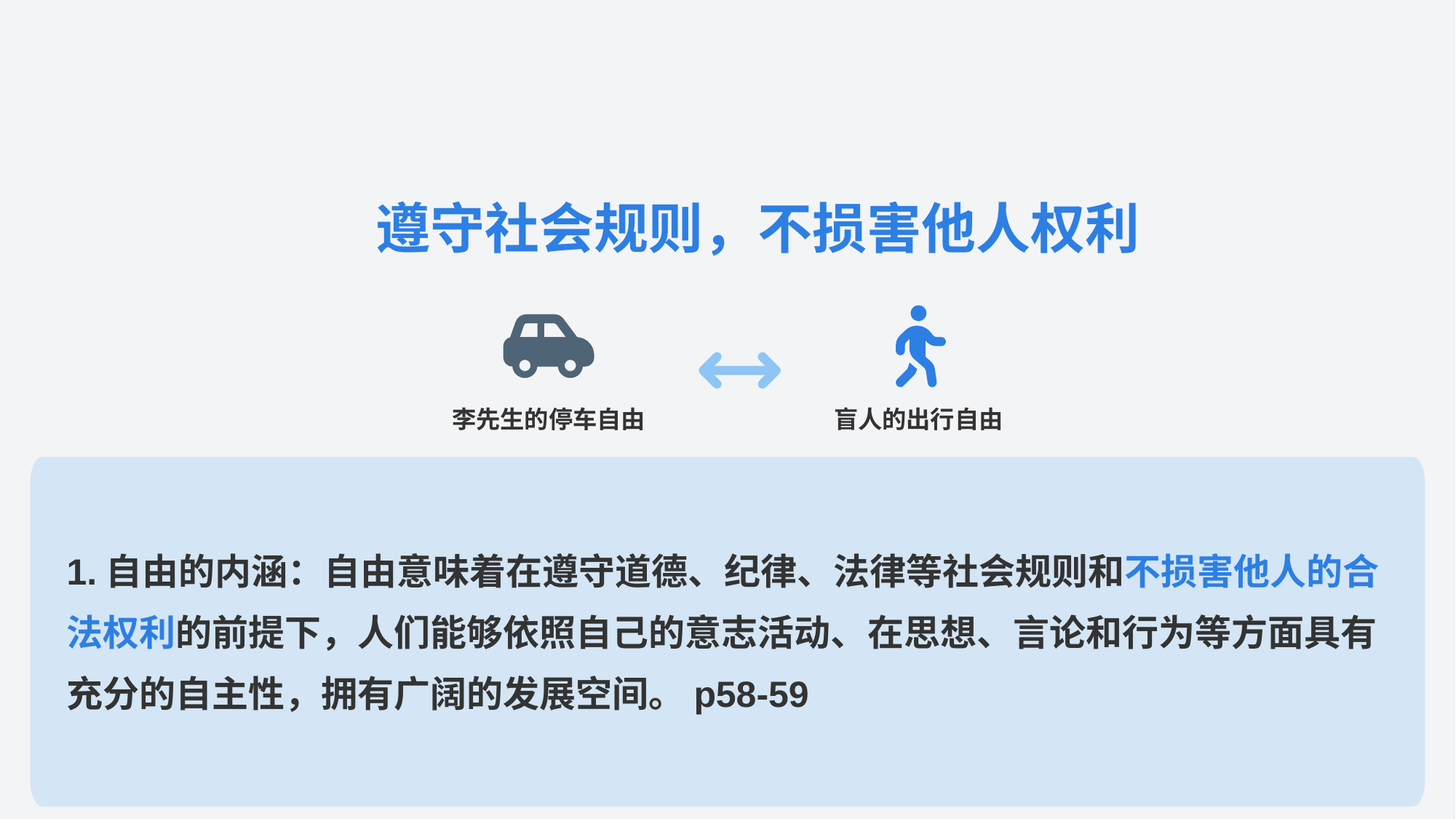

遵守社会规则，不损害他人权利

李先生的停车自由
盲人的出行自由

1.自由的内涵：自由意味着在遵守道德、纪律、法律等社会规则和不损害他人的合法权利的前提下，人们能够依照自己的意志活动、在思想、言论和行为等方面具有充分的自主性，拥有广阔的发展空间。p58-59